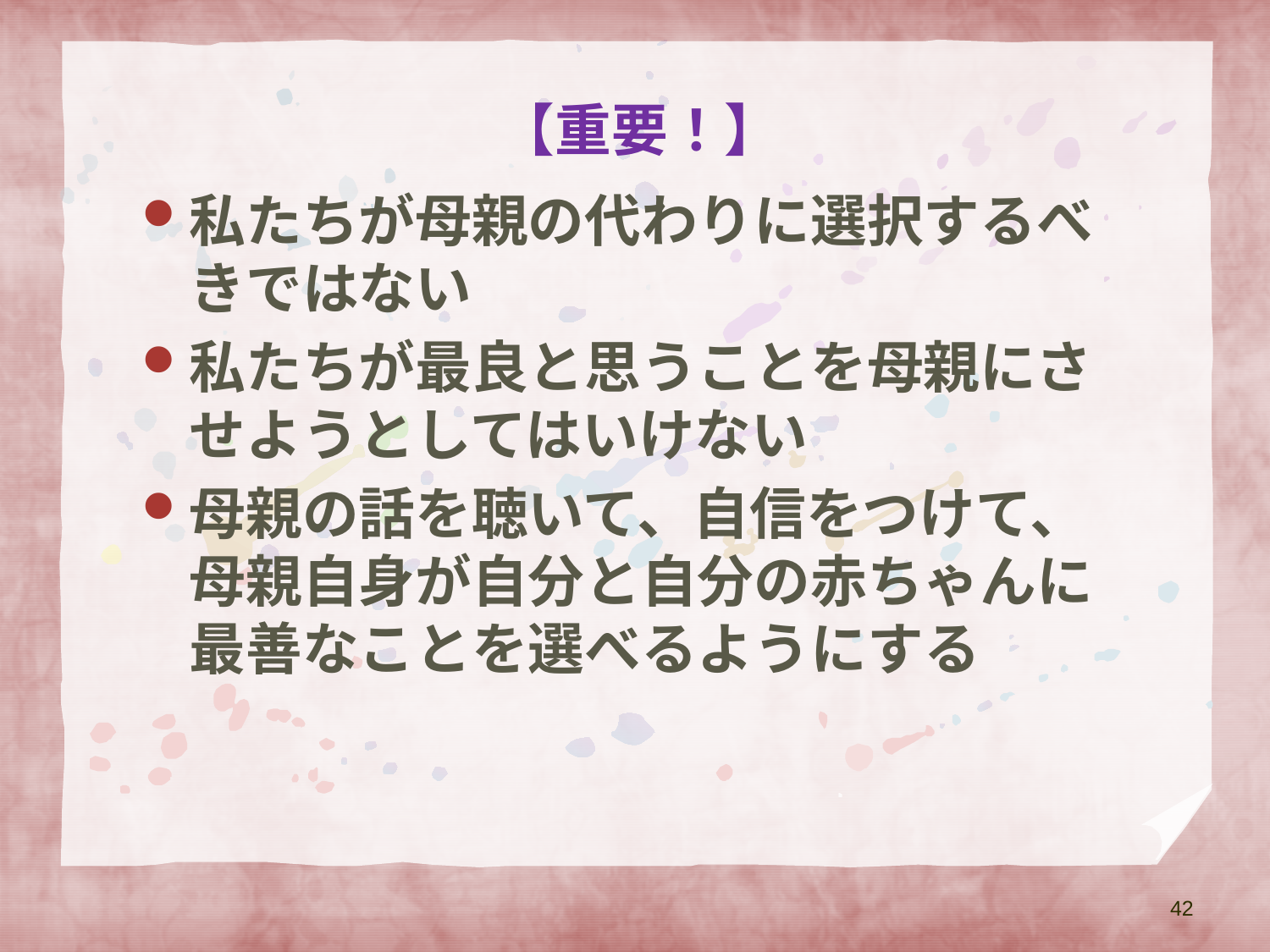

# 【重要！】
私たちが母親の代わりに選択するべきではない
私たちが最良と思うことを母親にさせようとしてはいけない
母親の話を聴いて、自信をつけて、母親自身が自分と自分の赤ちゃんに最善なことを選べるようにする

42